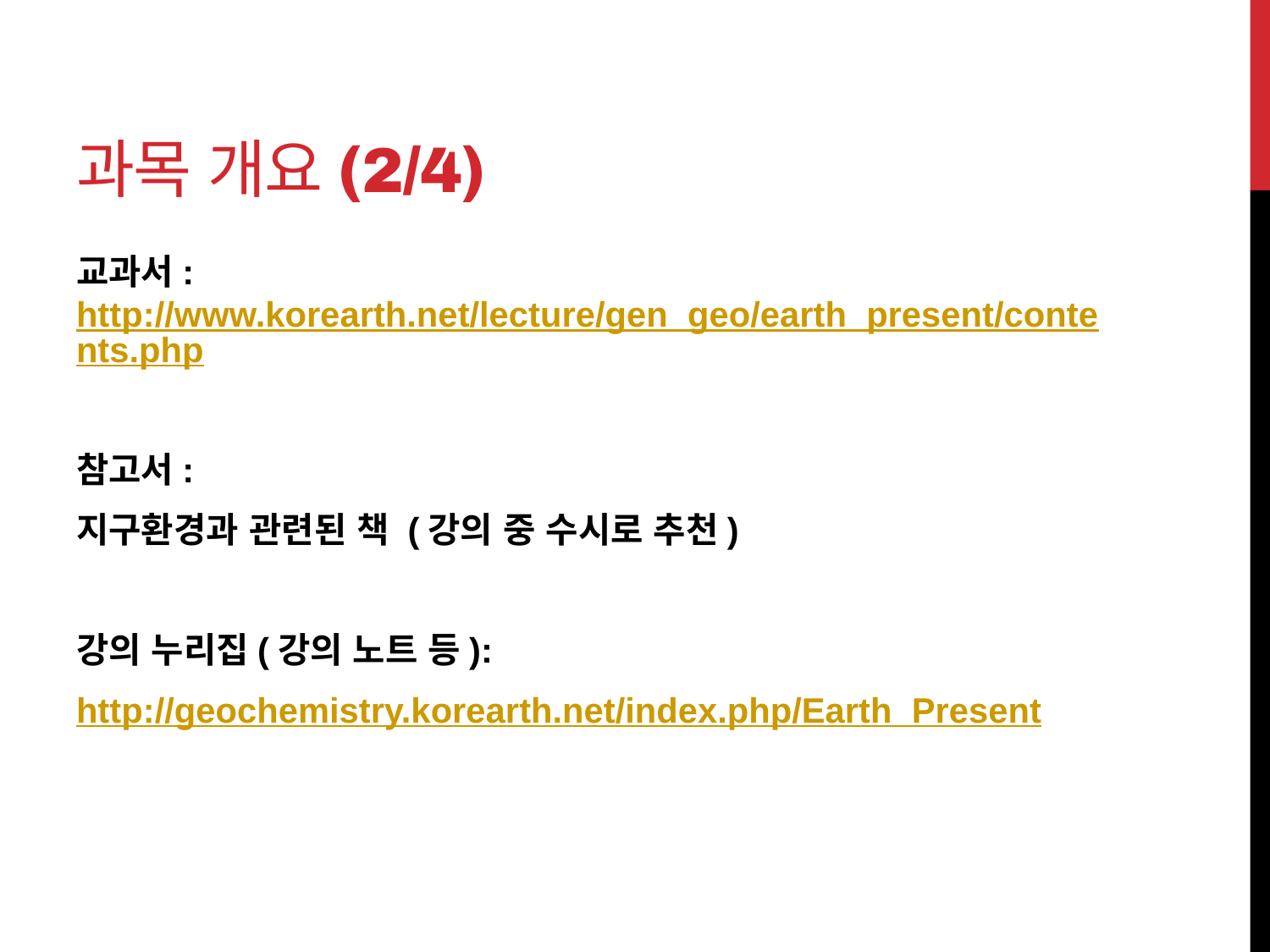

# 과목 개요(2/4)
교과서: http://www.korearth.net/lecture/gen_geo/earth_present/contents.php

참고서:
지구환경과 관련된 책 (강의 중 수시로 추천)

강의 누리집(강의 노트 등):
http://geochemistry.korearth.net/index.php/Earth_Present